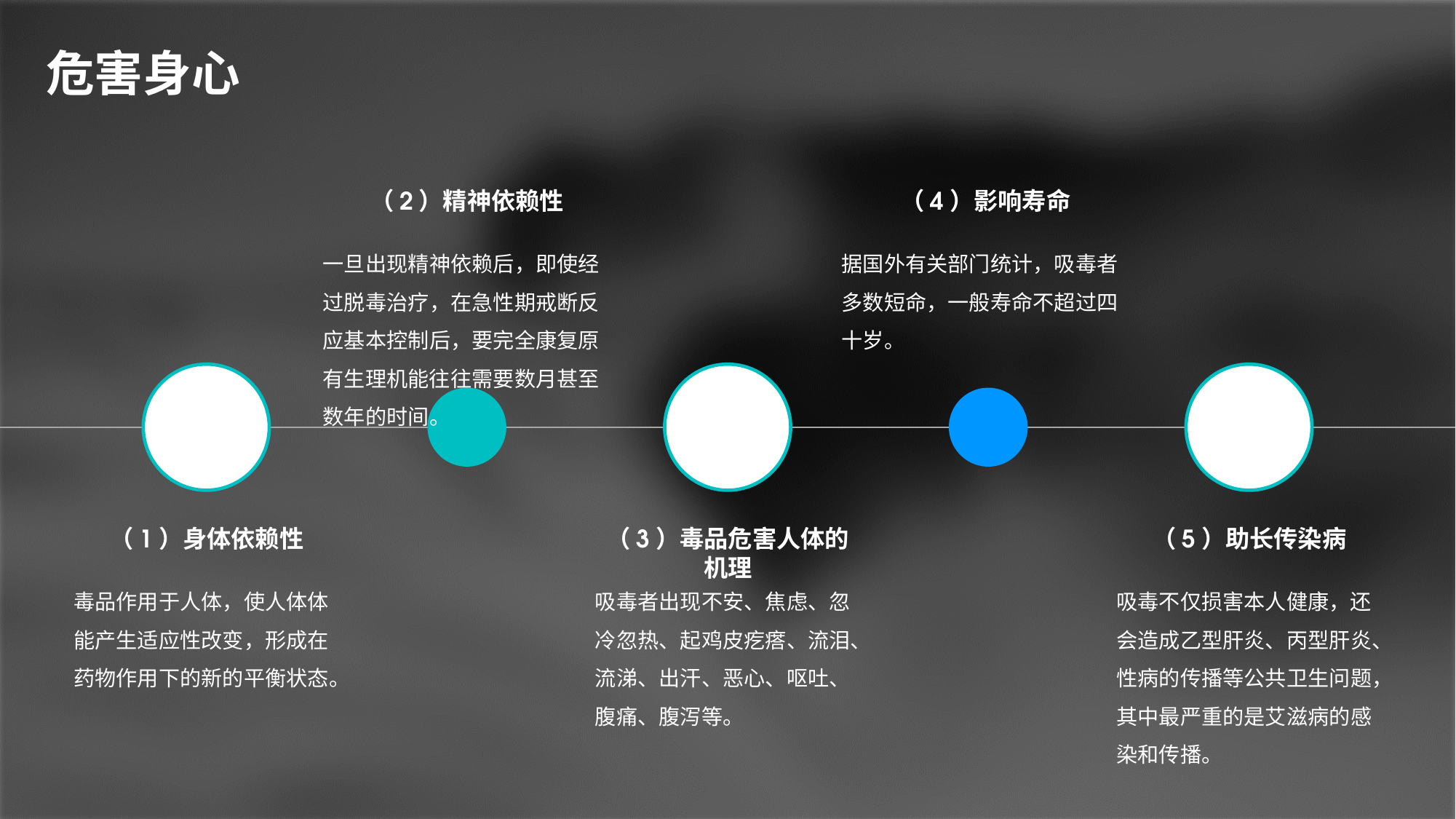

危害身心
（2）精神依赖性
（4）影响寿命
一旦出现精神依赖后，即使经过脱毒治疗，在急性期戒断反应基本控制后，要完全康复原有生理机能往往需要数月甚至数年的时间。
据国外有关部门统计，吸毒者多数短命，一般寿命不超过四十岁。

（1）身体依赖性
（3）毒品危害人体的机理
（5）助长传染病
毒品作用于人体，使人体体能产生适应性改变，形成在药物作用下的新的平衡状态。
吸毒者出现不安、焦虑、忽冷忽热、起鸡皮疙瘩、流泪、流涕、出汗、恶心、呕吐、腹痛、腹泻等。
吸毒不仅损害本人健康，还会造成乙型肝炎、丙型肝炎、性病的传播等公共卫生问题，其中最严重的是艾滋病的感染和传播。